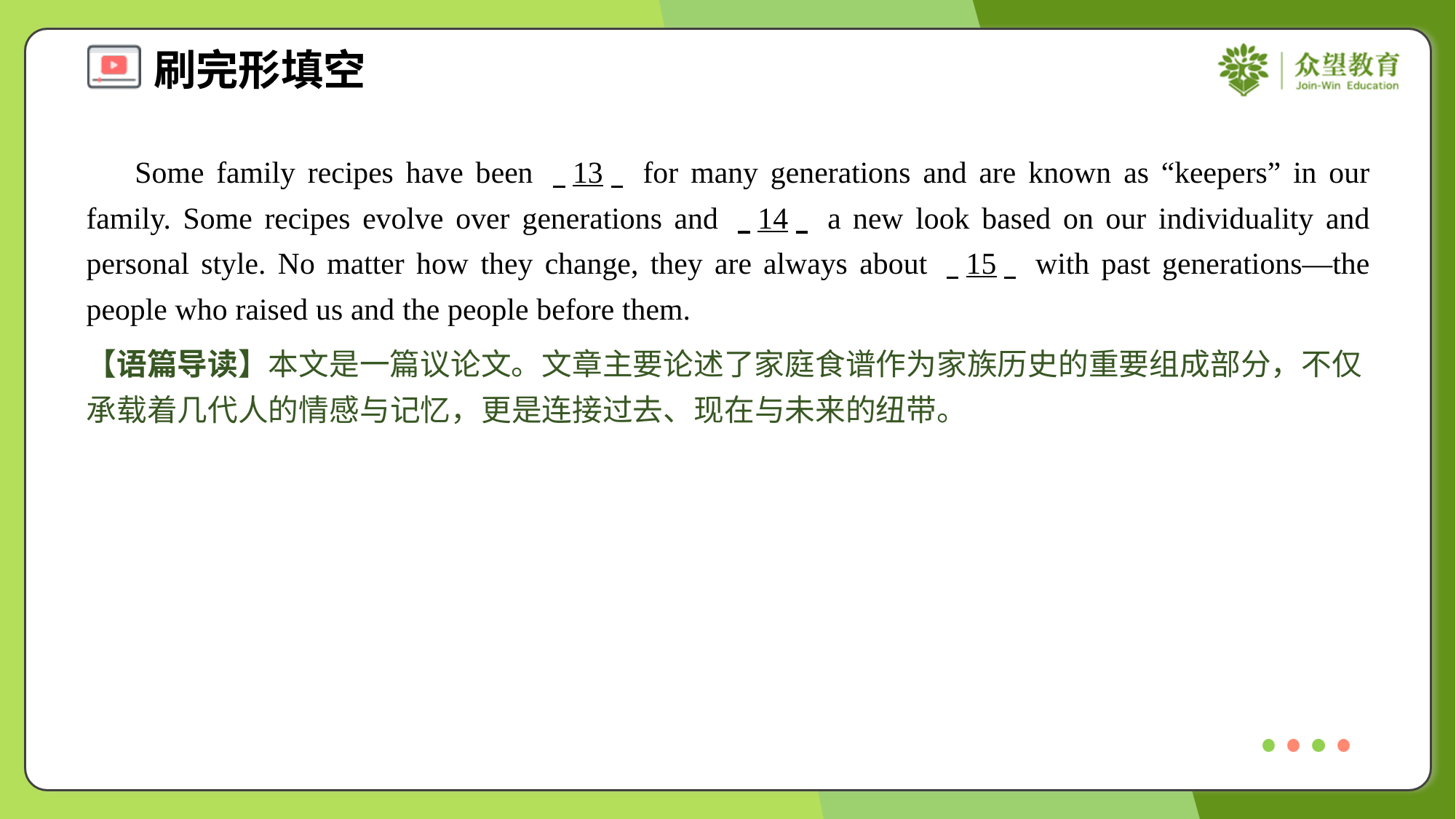

Some family recipes have been . .13. . for many generations and are known as “keepers” in our family. Some recipes evolve over generations and . .14. . a new look based on our individuality and personal style. No matter how they change, they are always about . .15. . with past generations—the people who raised us and the people before them.
【语篇导读】本文是一篇议论文。文章主要论述了家庭食谱作为家族历史的重要组成部分，不仅承载着几代人的情感与记忆，更是连接过去、现在与未来的纽带。